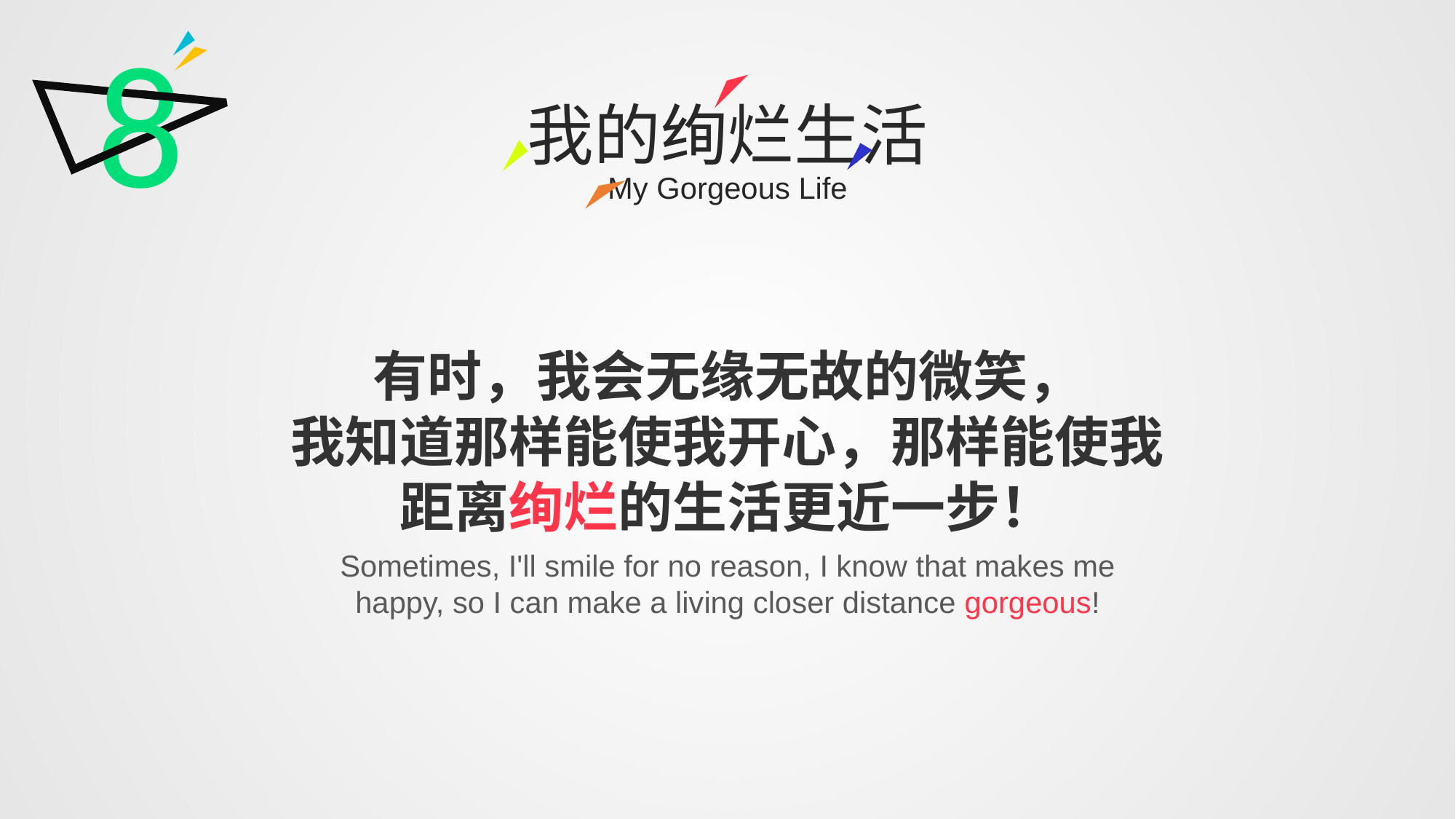

8

我的绚烂生活
My Gorgeous Life

有时，我会无缘无故的微笑，
我知道那样能使我开心，那样能使我
距离绚烂的生活更近一步！
Sometimes, I'll smile for no reason, I know that makes me happy, so I can make a living closer distance gorgeous!